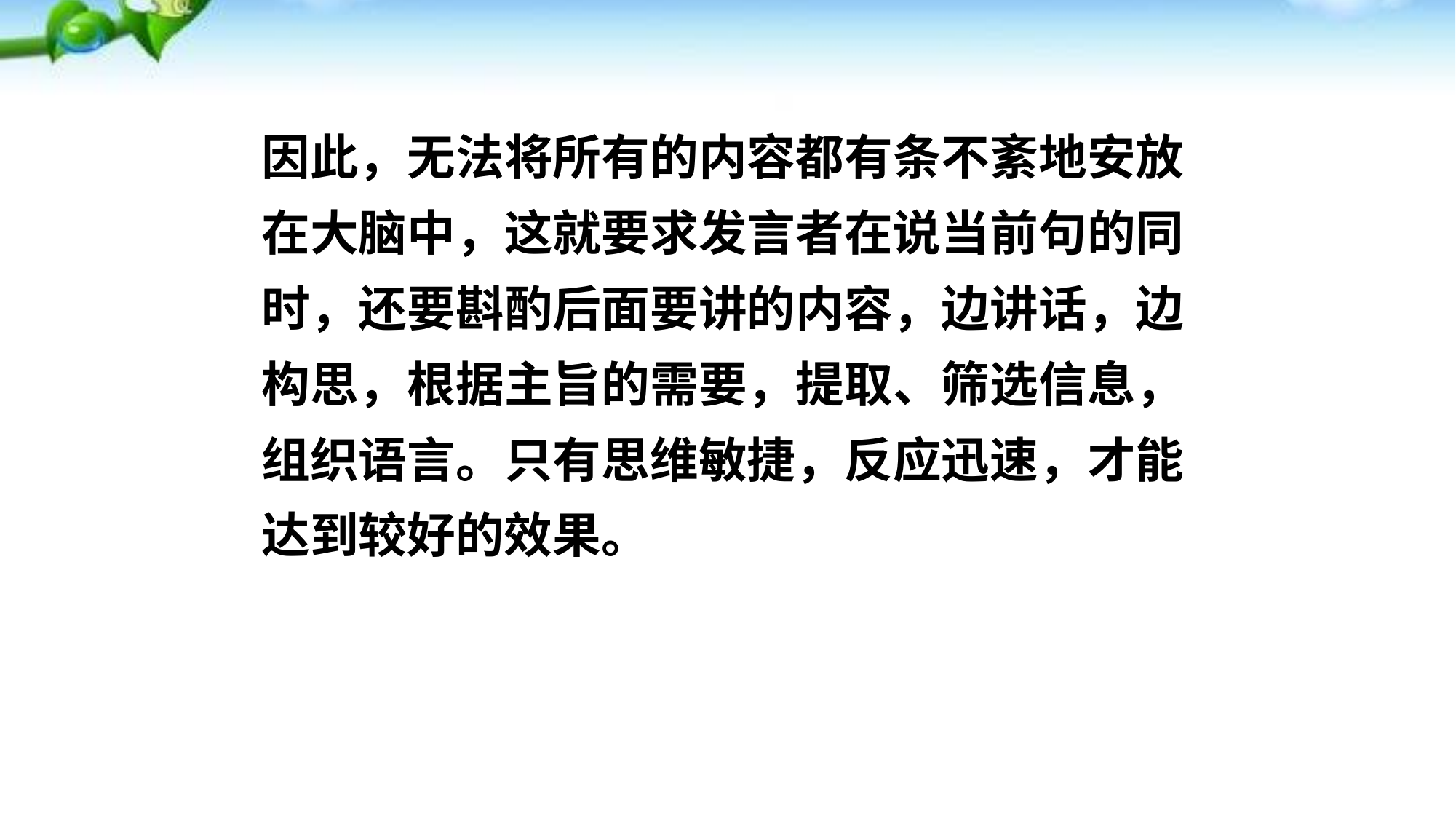

因此，无法将所有的内容都有条不紊地安放在大脑中，这就要求发言者在说当前句的同时，还要斟酌后面要讲的内容，边讲话，边构思，根据主旨的需要，提取、筛选信息，组织语言。只有思维敏捷，反应迅速，才能达到较好的效果。